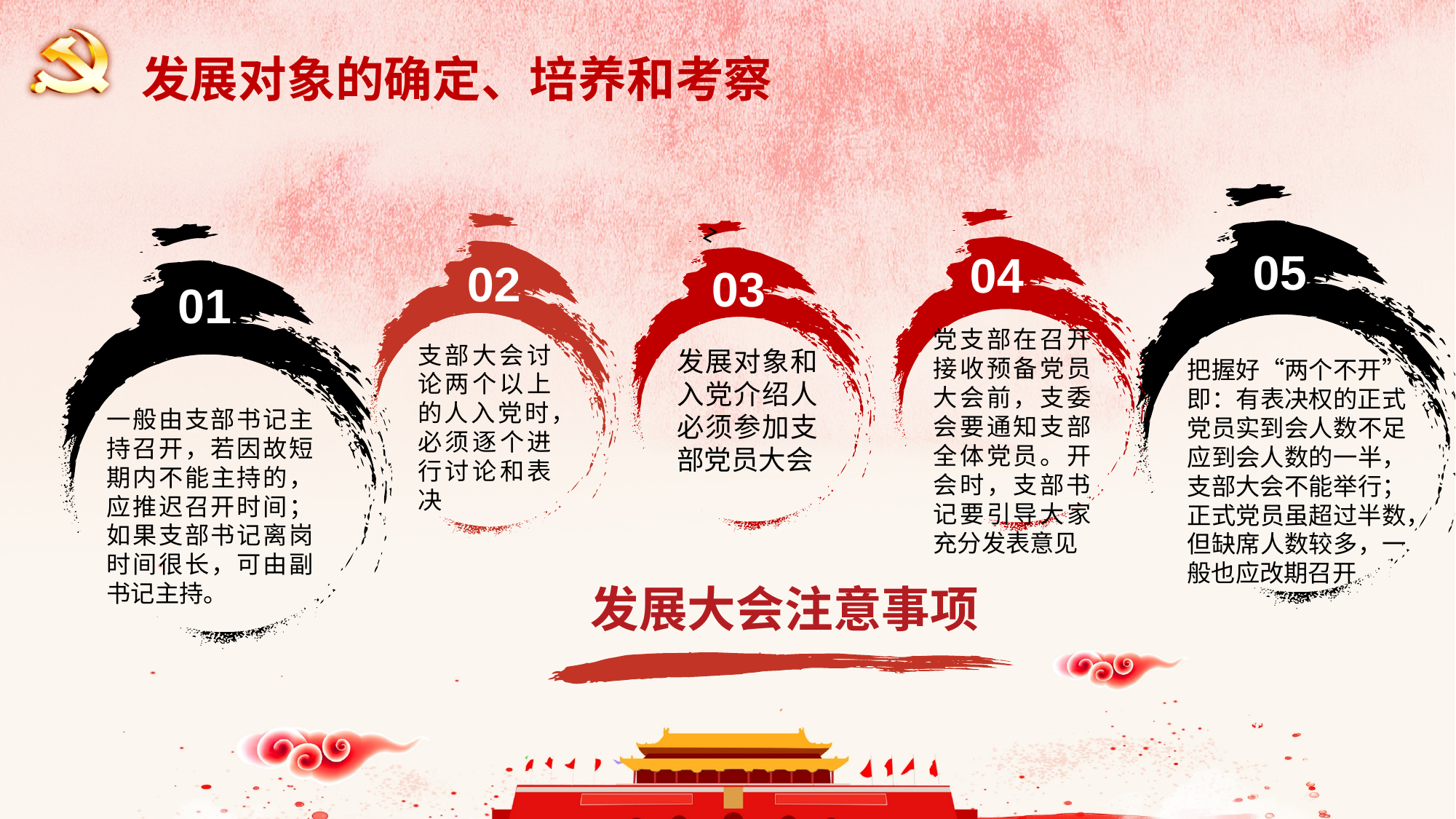

发展对象的确定、培养和考察

02

05

04
z
03

01
党支部在召开接收预备党员大会前，支委会要通知支部全体党员。开会时，支部书记要引导大家充分发表意见
支部大会讨论两个以上的人入党时，必须逐个进行讨论和表决
发展对象和入党介绍人必须参加支部党员大会
把握好“两个不开”，即：有表决权的正式党员实到会人数不足应到会人数的一半，支部大会不能举行；正式党员虽超过半数，但缺席人数较多，一般也应改期召开
一般由支部书记主持召开，若因故短期内不能主持的，应推迟召开时间；如果支部书记离岗时间很长，可由副书记主持。
发展大会注意事项